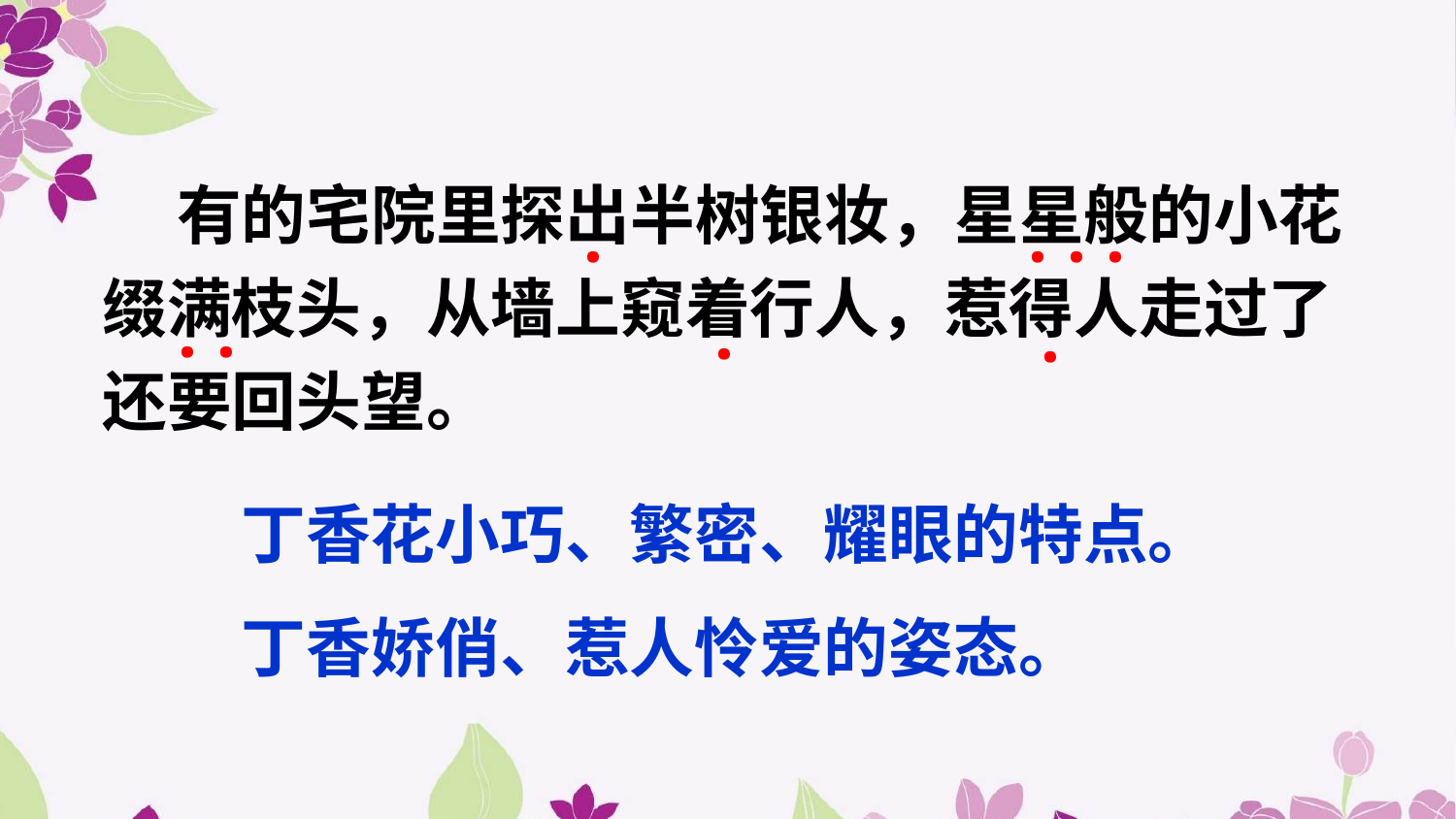

有的宅院里探出半树银妆，星星般的小花缀满枝头，从墙上窥着行人，惹得人走过了还要回头望。
·
···
··
·
·
丁香花小巧、繁密、耀眼的特点。
丁香娇俏、惹人怜爱的姿态。